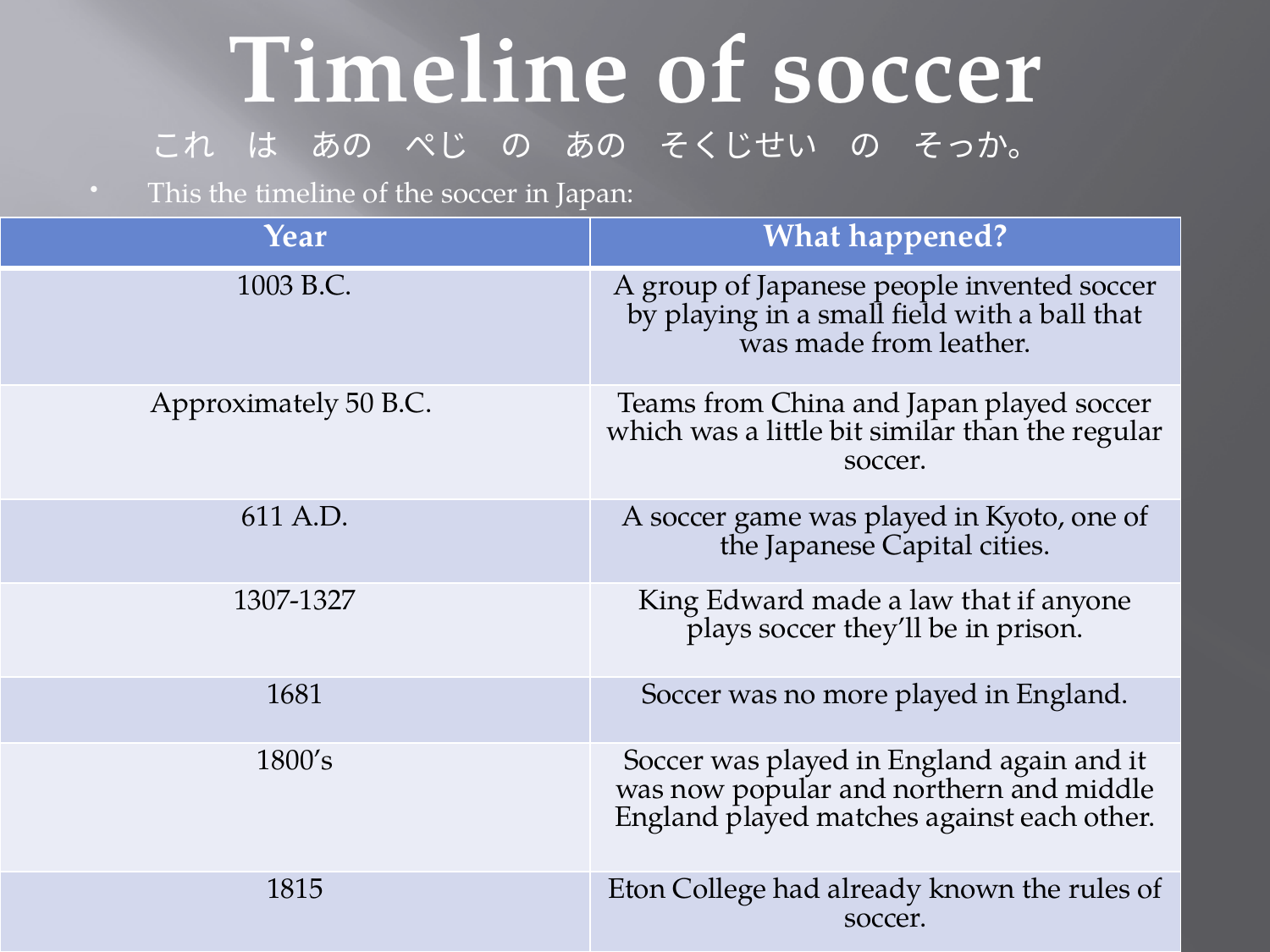

Timeline of soccer
これ　は　あの　ぺじ　の　あの　そくじせい　の　そっか。

This the timeline of the soccer in Japan:

| Year | What happened? |
| --- | --- |
| 1003 B.C. | A group of Japanese people invented soccer by playing in a small field with a ball that was made from leather. |
| Approximately 50 B.C. | Teams from China and Japan played soccer which was a little bit similar than the regular soccer. |
| 611 A.D. | A soccer game was played in Kyoto, one of the Japanese Capital cities. |
| 1307-1327 | King Edward made a law that if anyone plays soccer they’ll be in prison. |
| 1681 | Soccer was no more played in England. |
| 1800’s | Soccer was played in England again and it was now popular and northern and middle England played matches against each other. |
| 1815 | Eton College had already known the rules of soccer. |